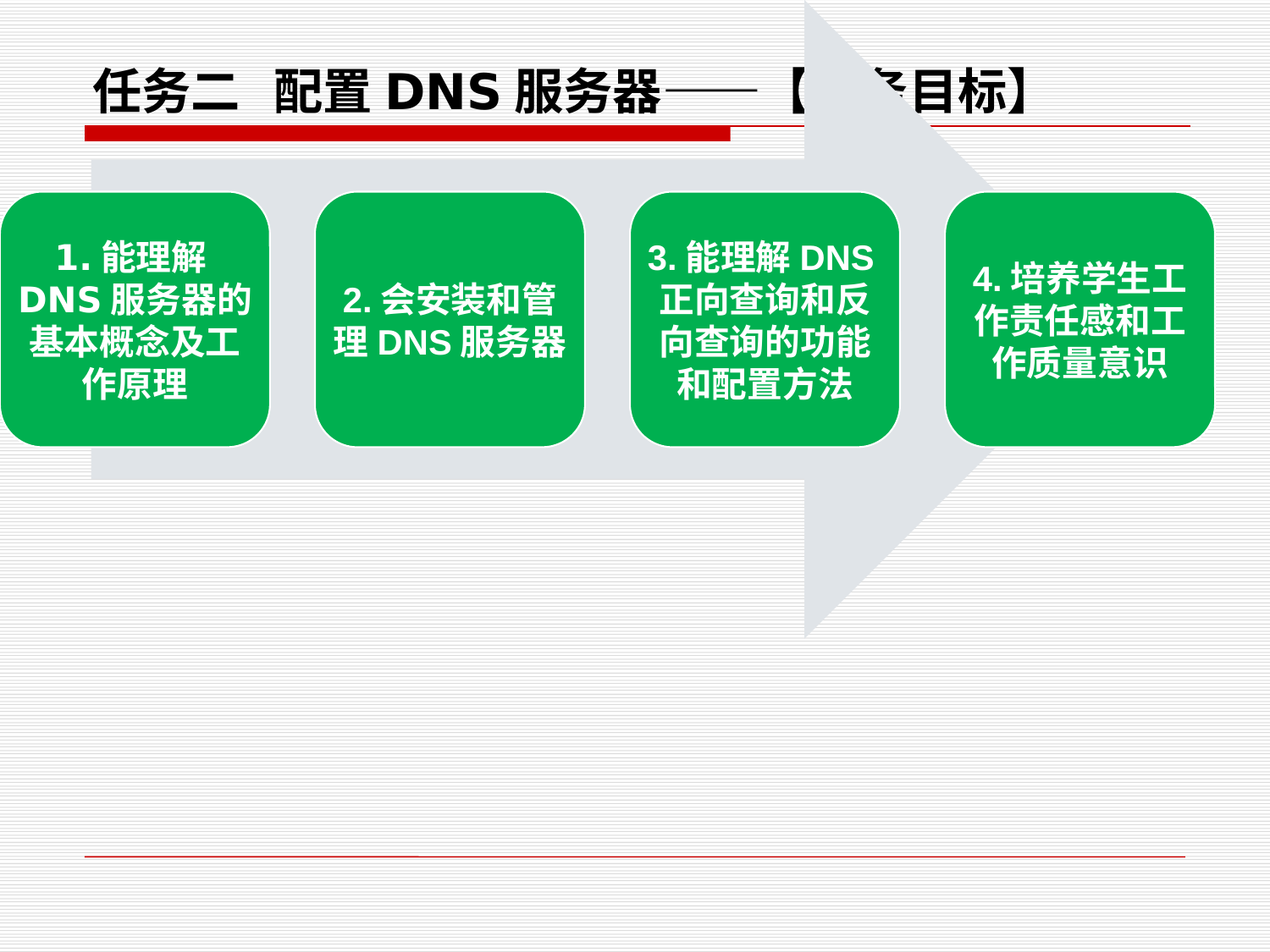

任务二   配置DNS服务器——【任务目标】
1.能理解DNS服务器的基本概念及工作原理
2.会安装和管理DNS服务器
3.能理解DNS正向查询和反向查询的功能和配置方法
4.培养学生工作责任感和工作质量意识
40